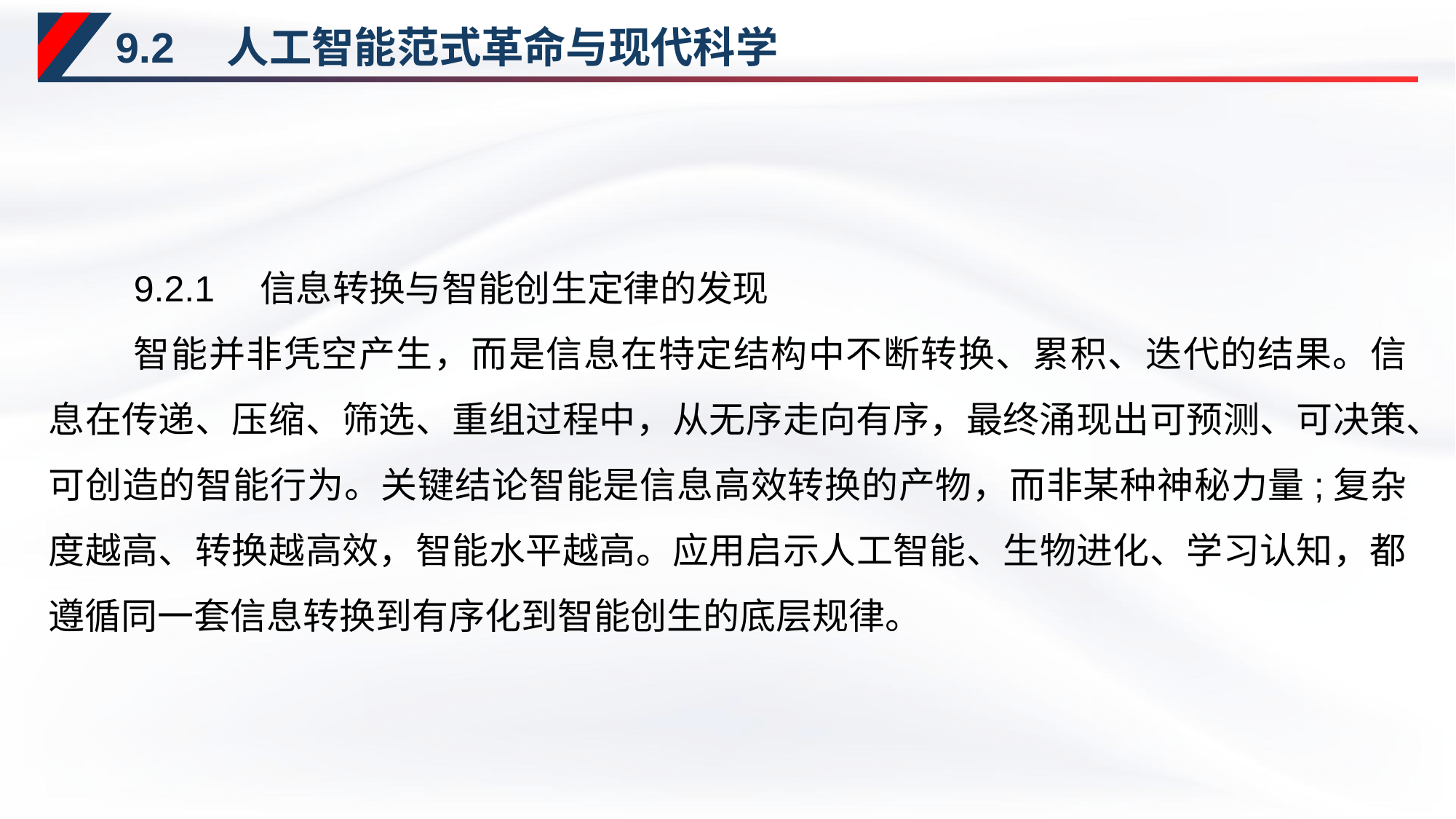

# 9.2　人工智能范式革命与现代科学
9.2.1　信息转换与智能创生定律的发现
智能并非凭空产生，而是信息在特定结构中不断转换、累积、迭代的结果。信息在传递、压缩、筛选、重组过程中，从无序走向有序，最终涌现出可预测、可决策、可创造的智能行为。关键结论智能是信息高效转换的产物，而非某种神秘力量;复杂度越高、转换越高效，智能水平越高。应用启示人工智能、生物进化、学习认知，都遵循同一套信息转换到有序化到智能创生的底层规律。